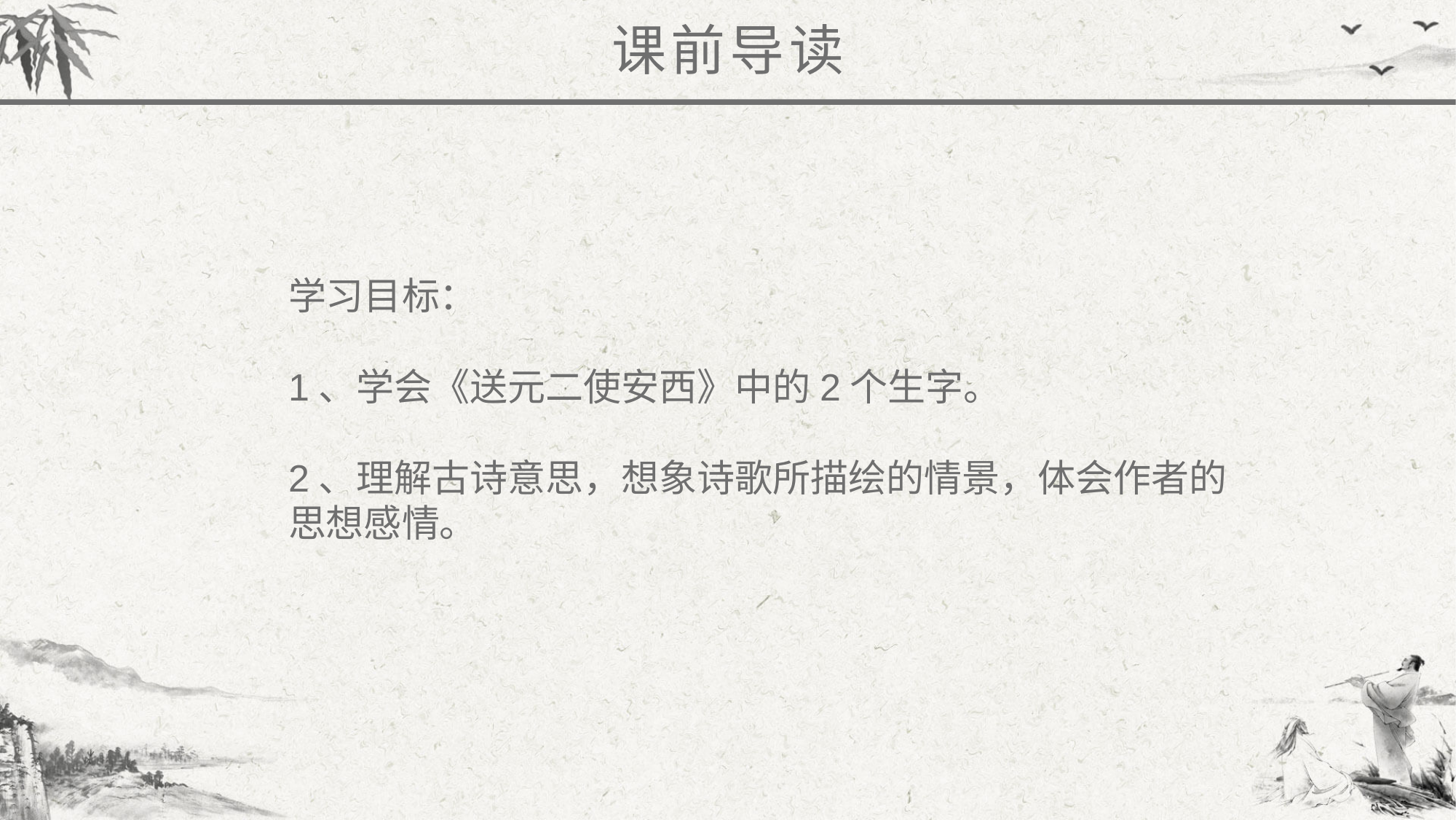

课前导读

学习目标：

1、学会《送元二使安西》中的2个生字。

2、理解古诗意思，想象诗歌所描绘的情景，体会作者的思想感情。